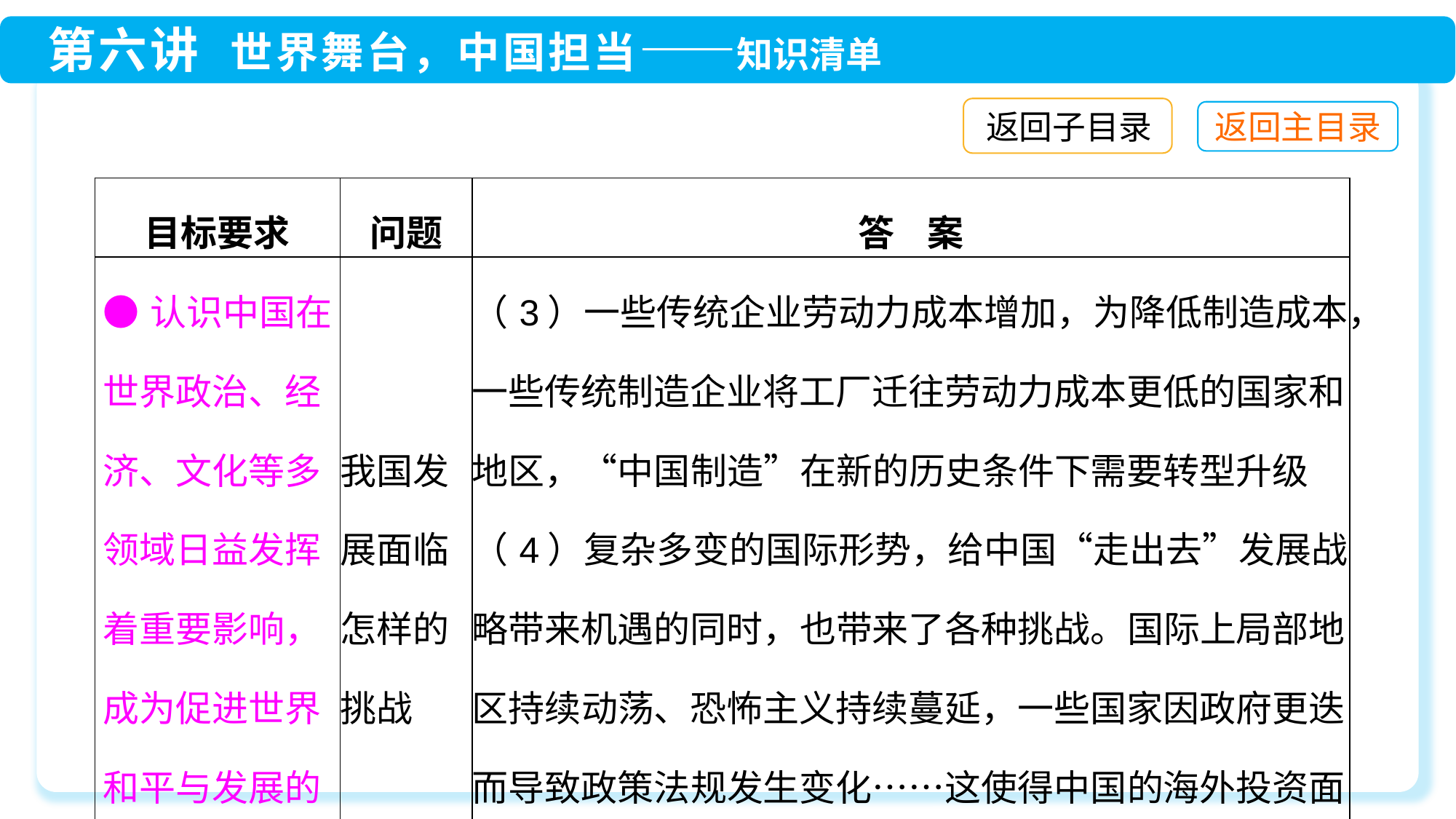

返回子目录
| 目标要求 | 问题 | 答 案 |
| --- | --- | --- |
| ●认识中国在世界政治、经济、文化等多领域日益发挥着重要影响，成为促进世界和平与发展的重要力量 | 我国发展面临怎样的挑战 | （3）一些传统企业劳动力成本增加，为降低制造成本，一些传统制造企业将工厂迁往劳动力成本更低的国家和地区，“中国制造”在新的历史条件下需要转型升级 （4）复杂多变的国际形势，给中国“走出去”发展战略带来机遇的同时，也带来了各种挑战。国际上局部地区持续动荡、恐怖主义持续蔓延，一些国家因政府更迭而导致政策法规发生变化……这使得中国的海外投资面临不少的困难和风险 |